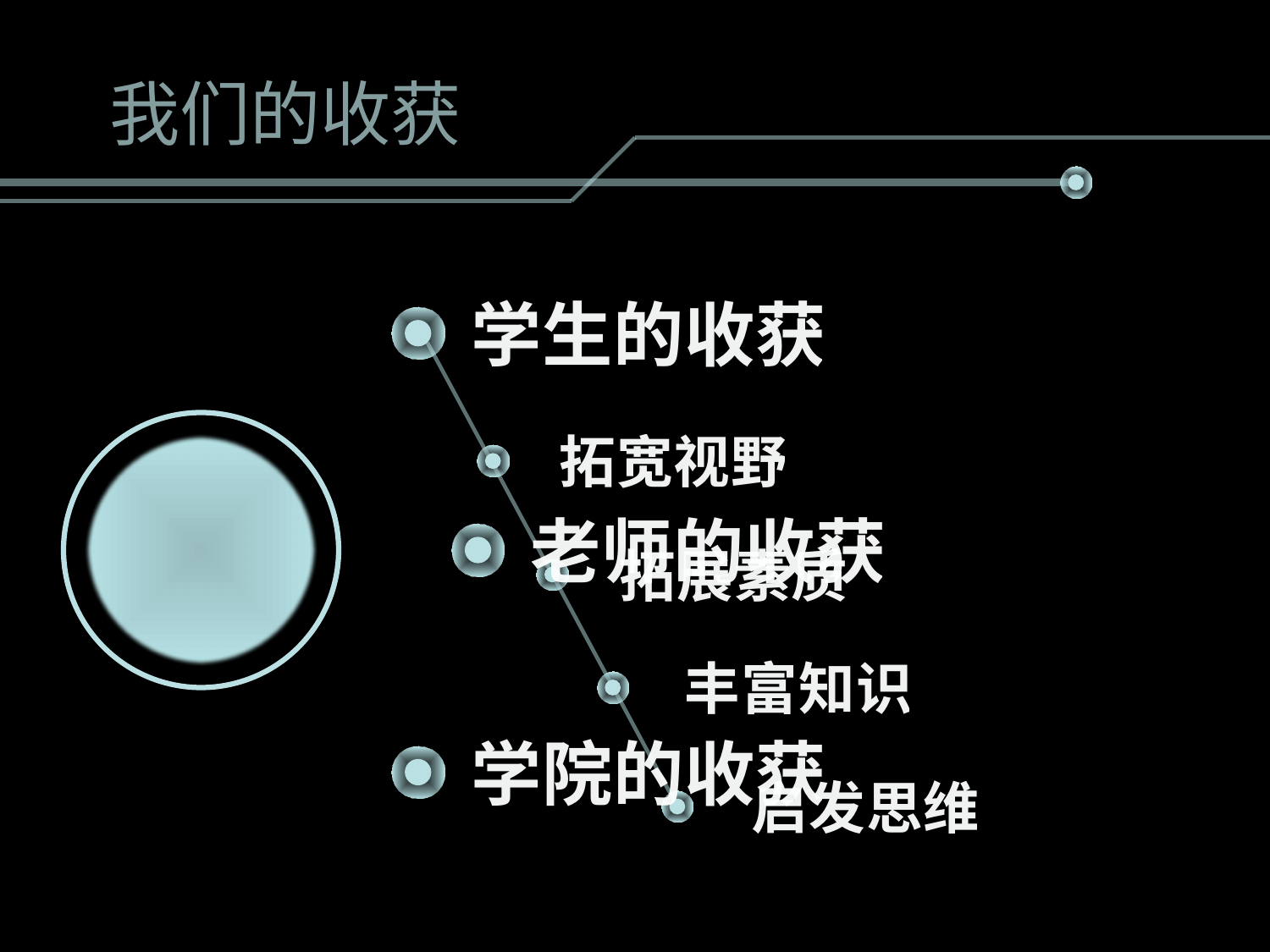

我们的收获

学生的收获

拓宽视野

老师的收获

拓展素质

丰富知识

学院的收获

启发思维